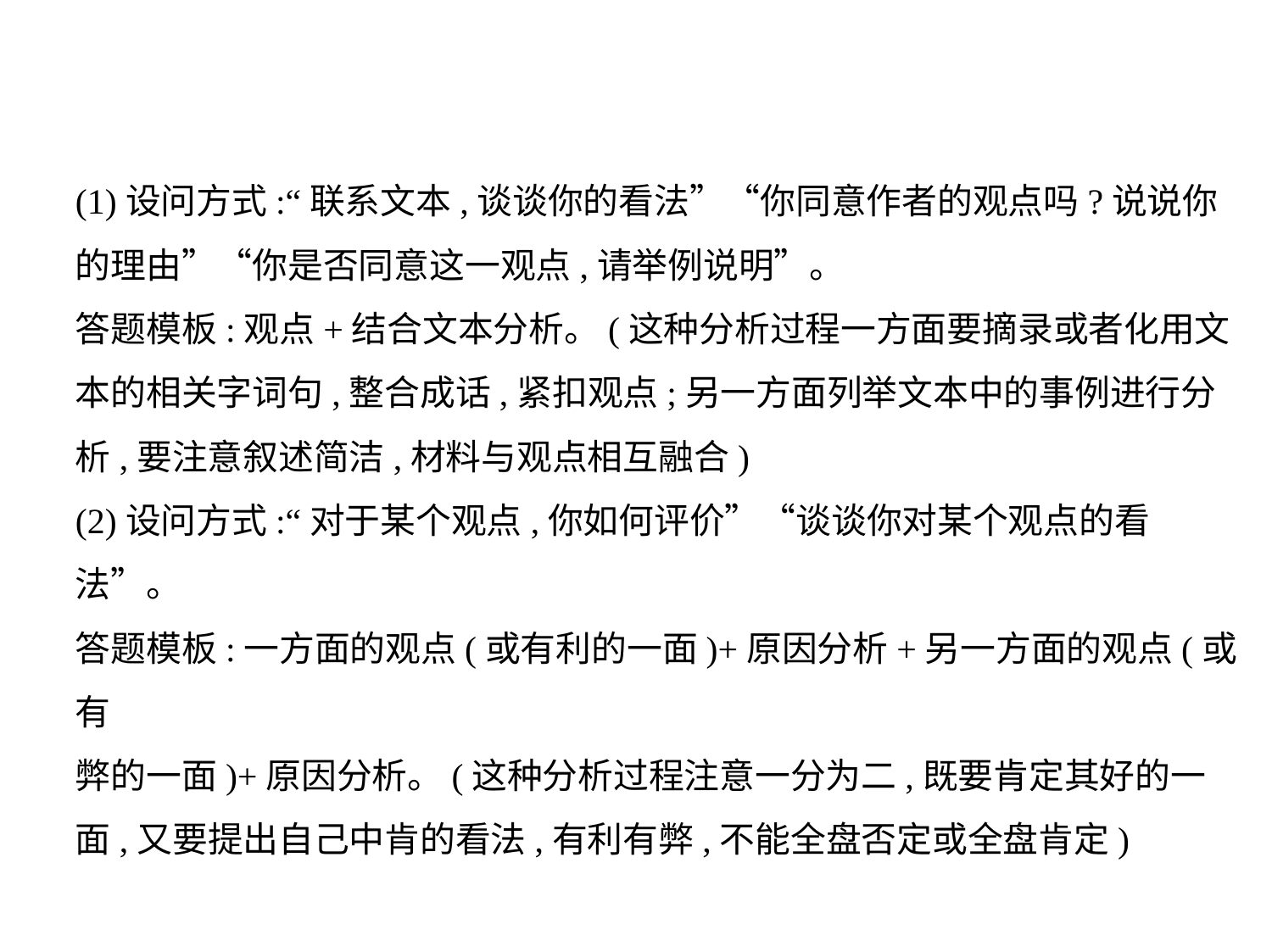

(1)设问方式:“联系文本,谈谈你的看法”“你同意作者的观点吗?说说你
的理由”“你是否同意这一观点,请举例说明”。
答题模板:观点+结合文本分析。(这种分析过程一方面要摘录或者化用文
本的相关字词句,整合成话,紧扣观点;另一方面列举文本中的事例进行分
析,要注意叙述简洁,材料与观点相互融合)
(2)设问方式:“对于某个观点,你如何评价”“谈谈你对某个观点的看
法”。
答题模板:一方面的观点(或有利的一面)+原因分析+另一方面的观点(或有
弊的一面)+原因分析。(这种分析过程注意一分为二,既要肯定其好的一
面,又要提出自己中肯的看法,有利有弊,不能全盘否定或全盘肯定)